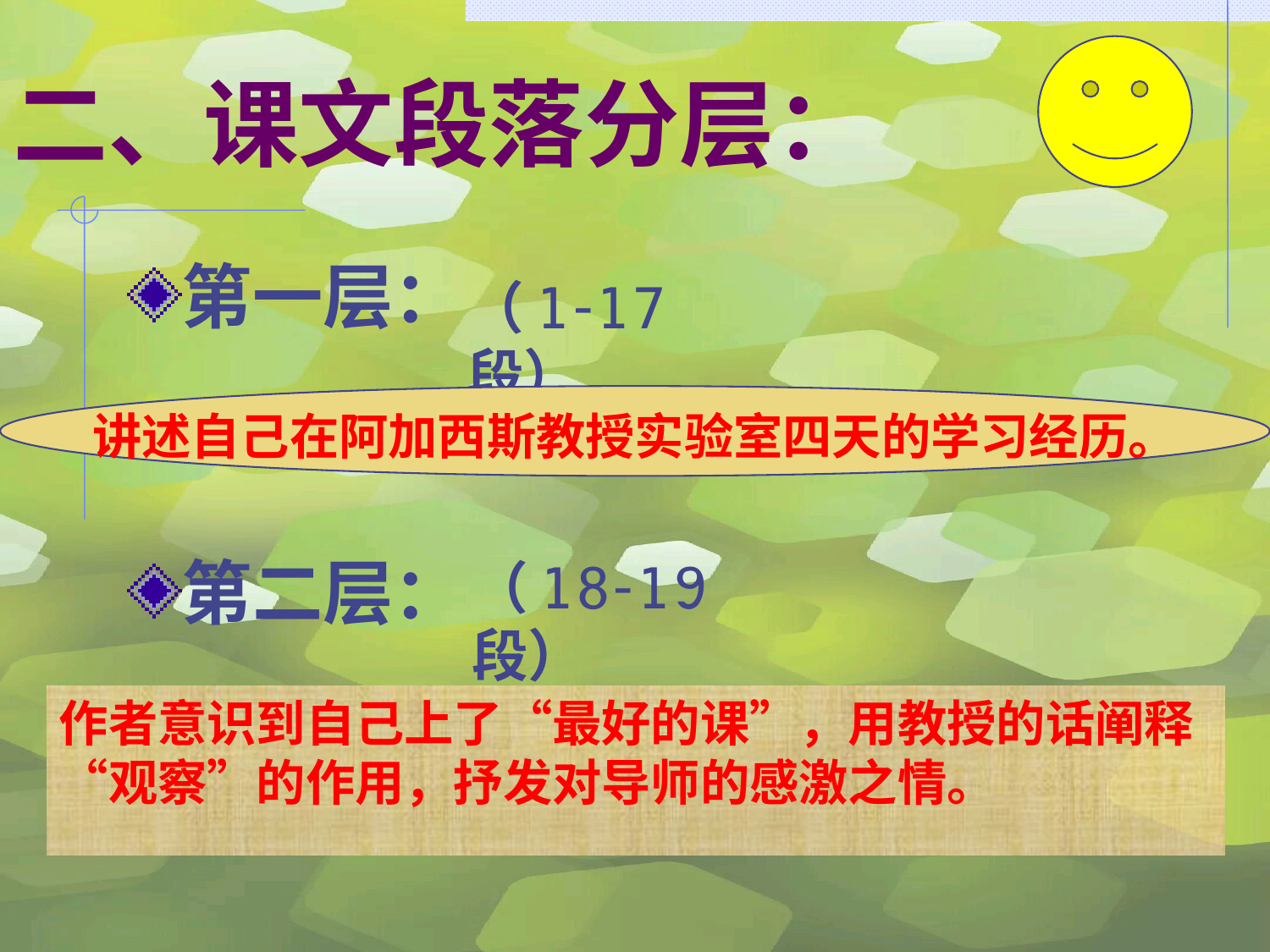

# 二、课文段落分层：

第一层：

第二层：
（1-17段）
讲述自己在阿加西斯教授实验室四天的学习经历。
（18-19段）
作者意识到自己上了“最好的课”，用教授的话阐释“观察”的作用，抒发对导师的感激之情。